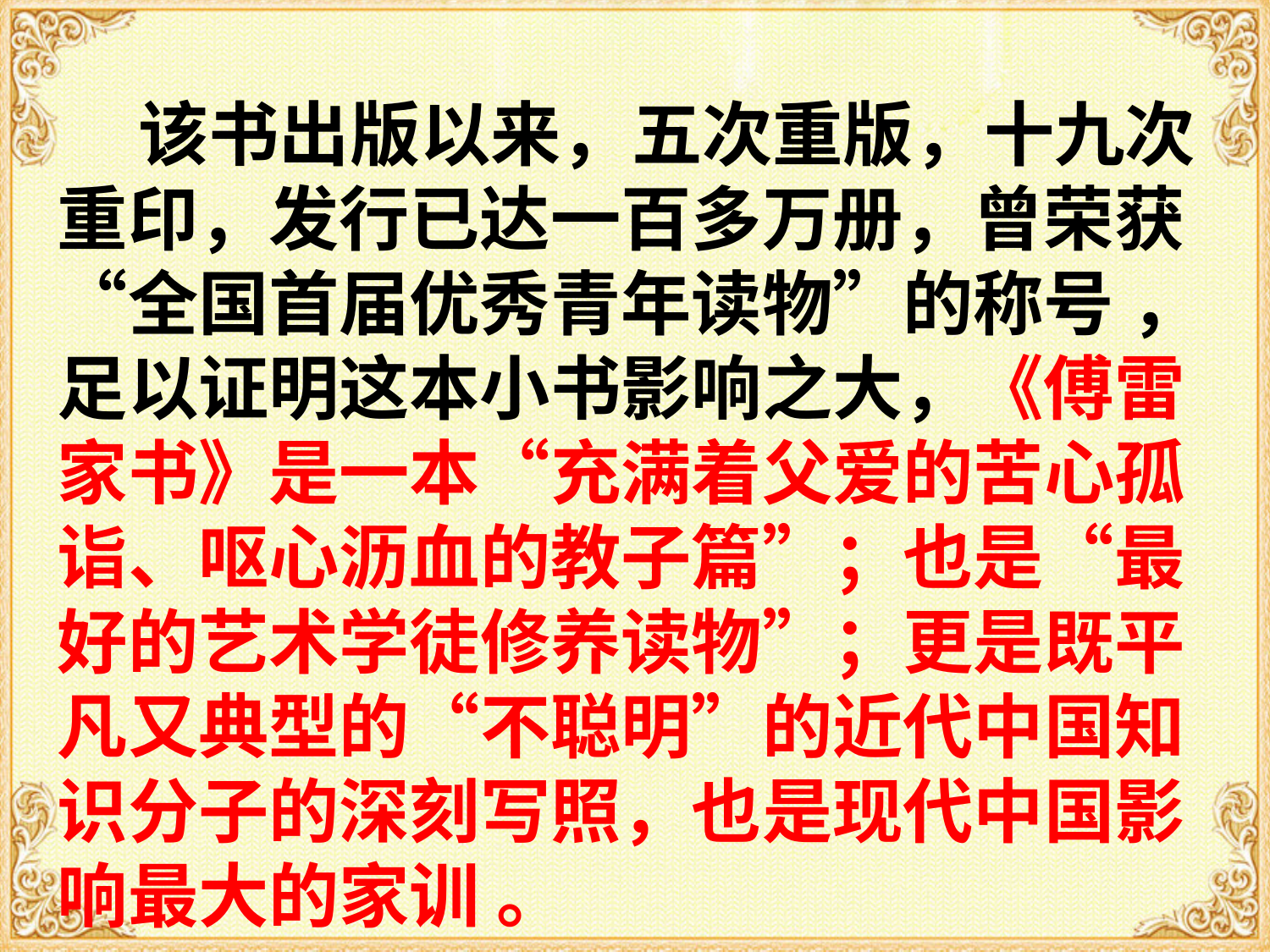

该书出版以来，五次重版，十九次重印，发行已达一百多万册，曾荣获“全国首届优秀青年读物”的称号 ，足以证明这本小书影响之大，《傅雷家书》是一本“充满着父爱的苦心孤诣、呕心沥血的教子篇”；也是“最好的艺术学徒修养读物”；更是既平凡又典型的“不聪明”的近代中国知识分子的深刻写照，也是现代中国影响最大的家训 。